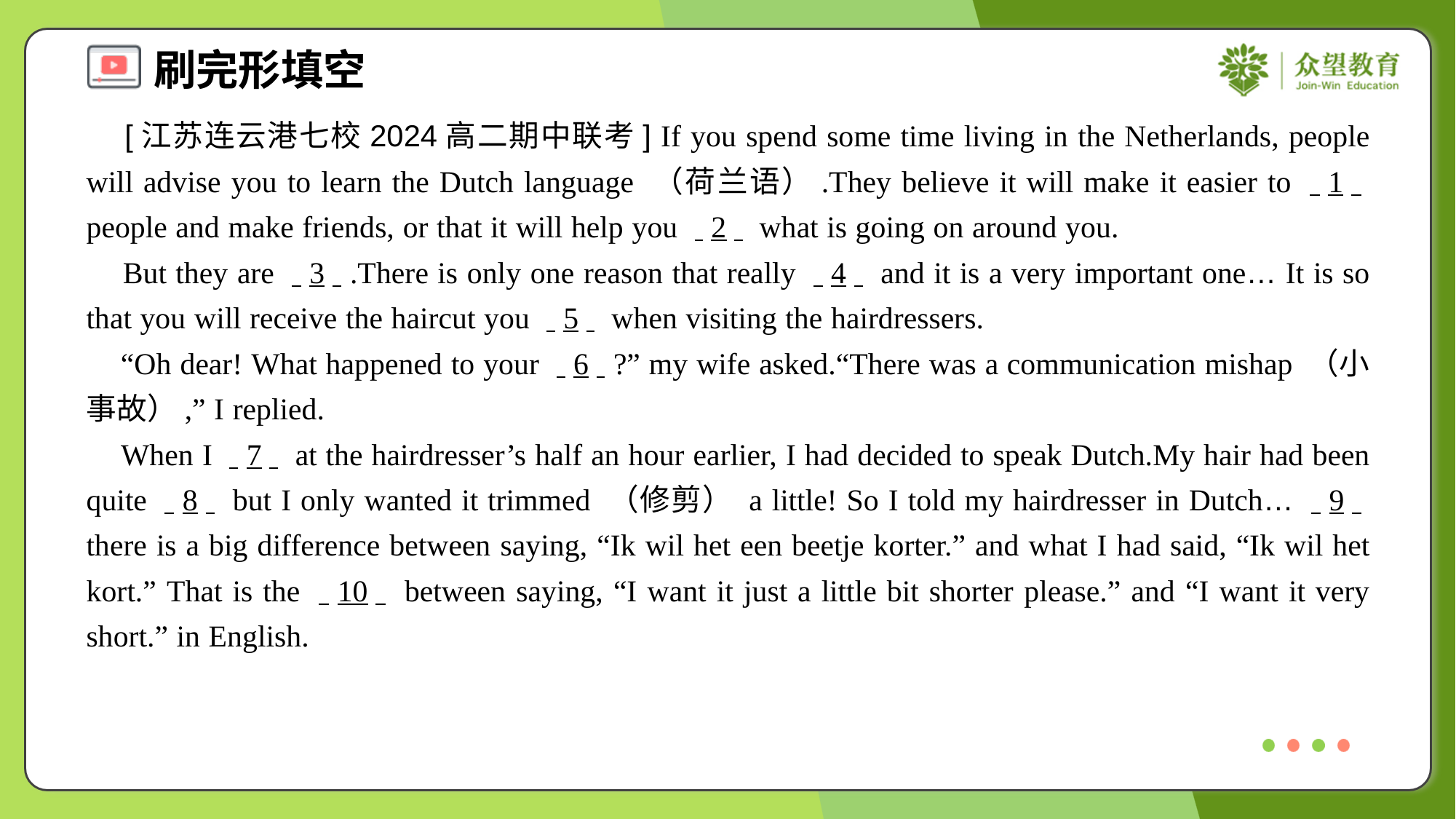

[江苏连云港七校2024高二期中联考] If you spend some time living in the Netherlands, people will advise you to learn the Dutch language （荷兰语）.They believe it will make it easier to . .1. . people and make friends, or that it will help you . .2. . what is going on around you.
    But they are . .3. ..There is only one reason that really . .4. . and it is a very important one… It is so that you will receive the haircut you . .5. . when visiting the hairdressers.
    “Oh dear! What happened to your . .6. .?” my wife asked.“There was a communication mishap （小事故）,” I replied.
    When I . .7. . at the hairdresser’s half an hour earlier, I had decided to speak Dutch.My hair had been quite . .8. . but I only wanted it trimmed （修剪） a little! So I told my hairdresser in Dutch… . .9. . there is a big difference between saying, “Ik wil het een beetje korter.” and what I had said, “Ik wil het kort.” That is the . .10. . between saying, “I want it just a little bit shorter please.” and “I want it very short.” in English.